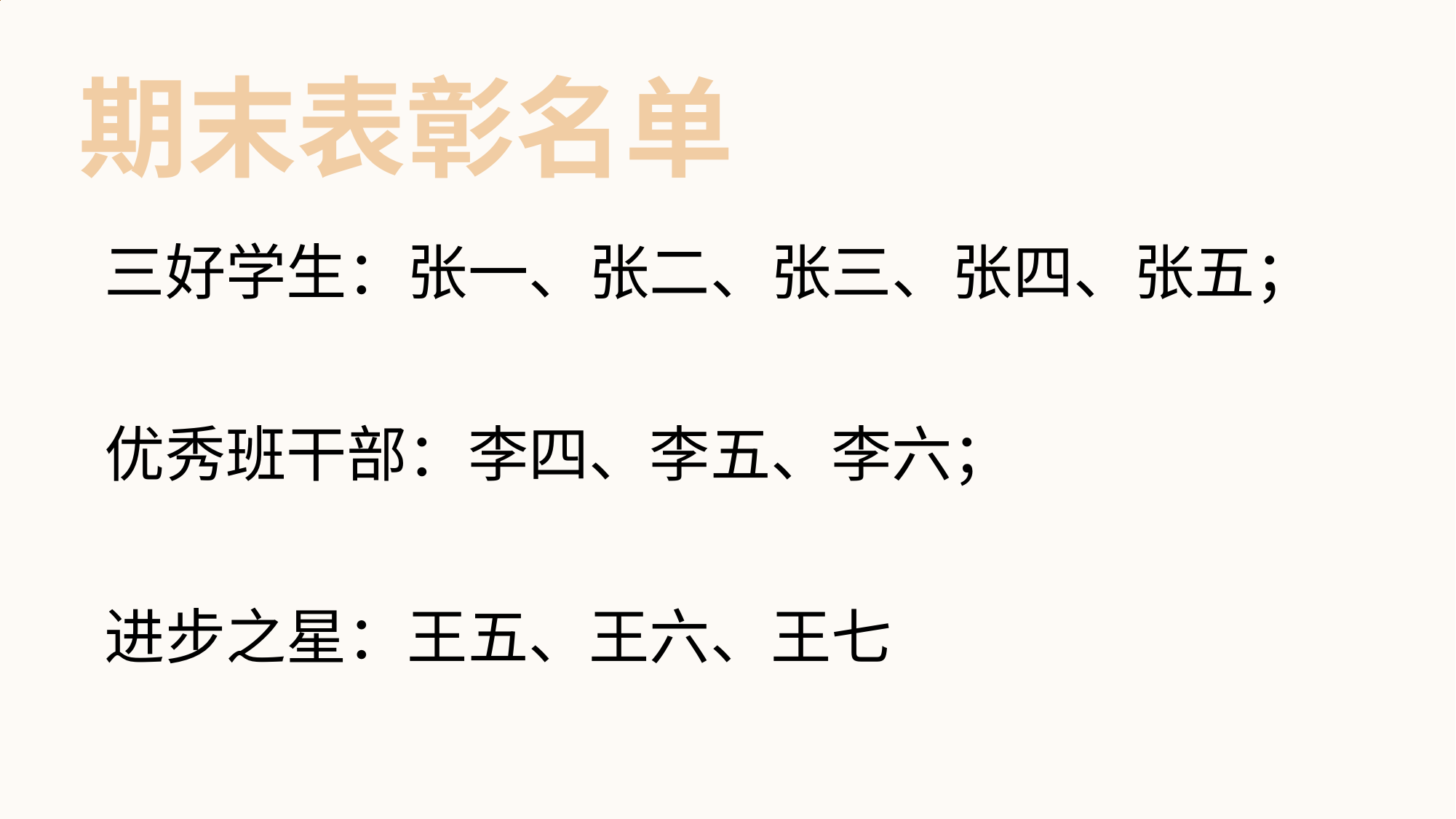

期末表彰名单
三好学生：张一、张二、张三、张四、张五；

优秀班干部：李四、李五、李六；

进步之星：王五、王六、王七